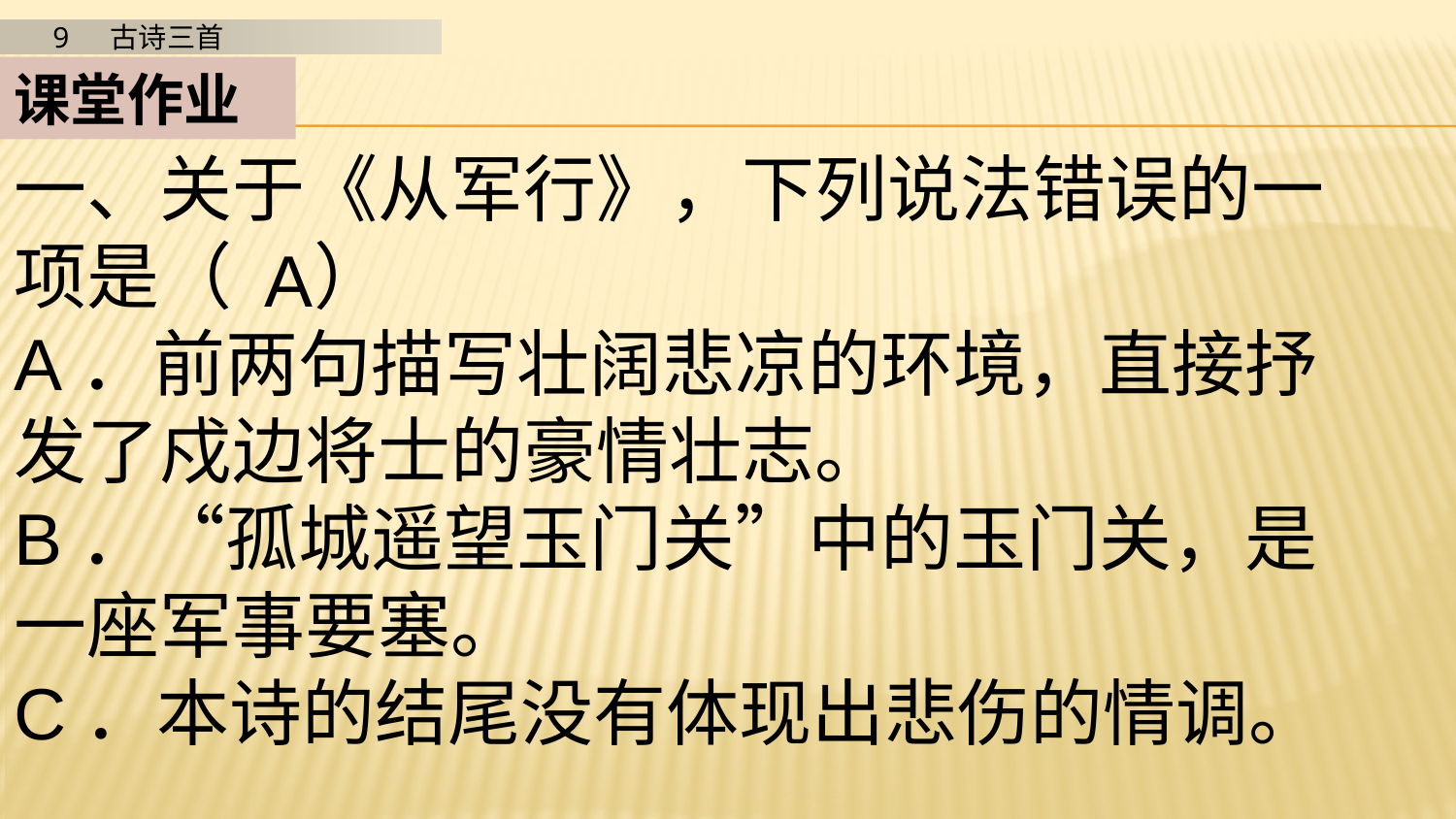

课堂作业
一、关于《从军行》，下列说法错误的一项是（     ）
A．前两句描写壮阔悲凉的环境，直接抒发了戍边将士的豪情壮志。
B．“孤城遥望玉门关”中的玉门关，是一座军事要塞。
C．本诗的结尾没有体现出悲伤的情调。
A